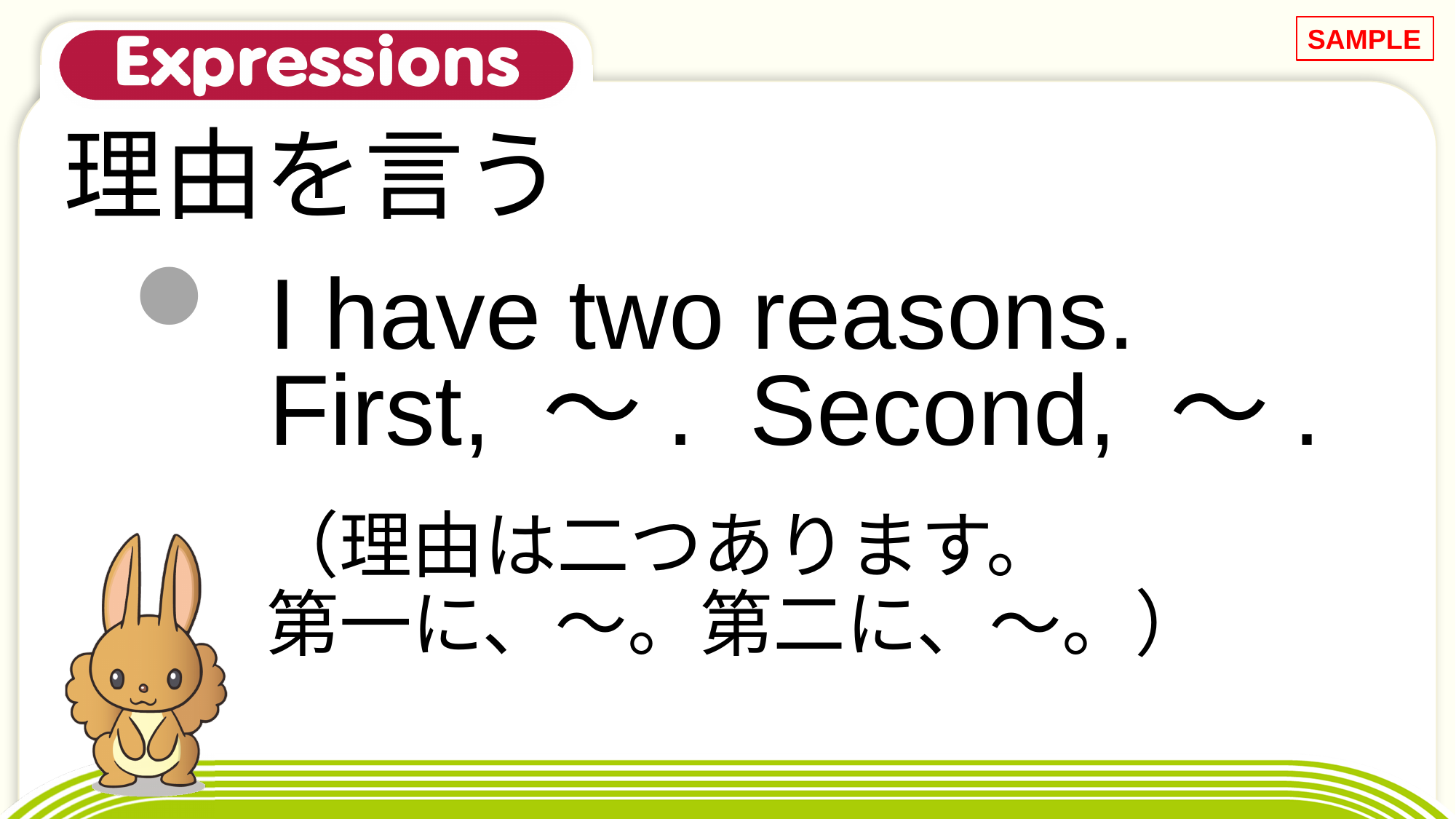

SAMPLE
# 理由を言う
I have two reasons.
First, ～.  Second, ～.
（理由は二つあります。
第一に、～。第二に、～。）